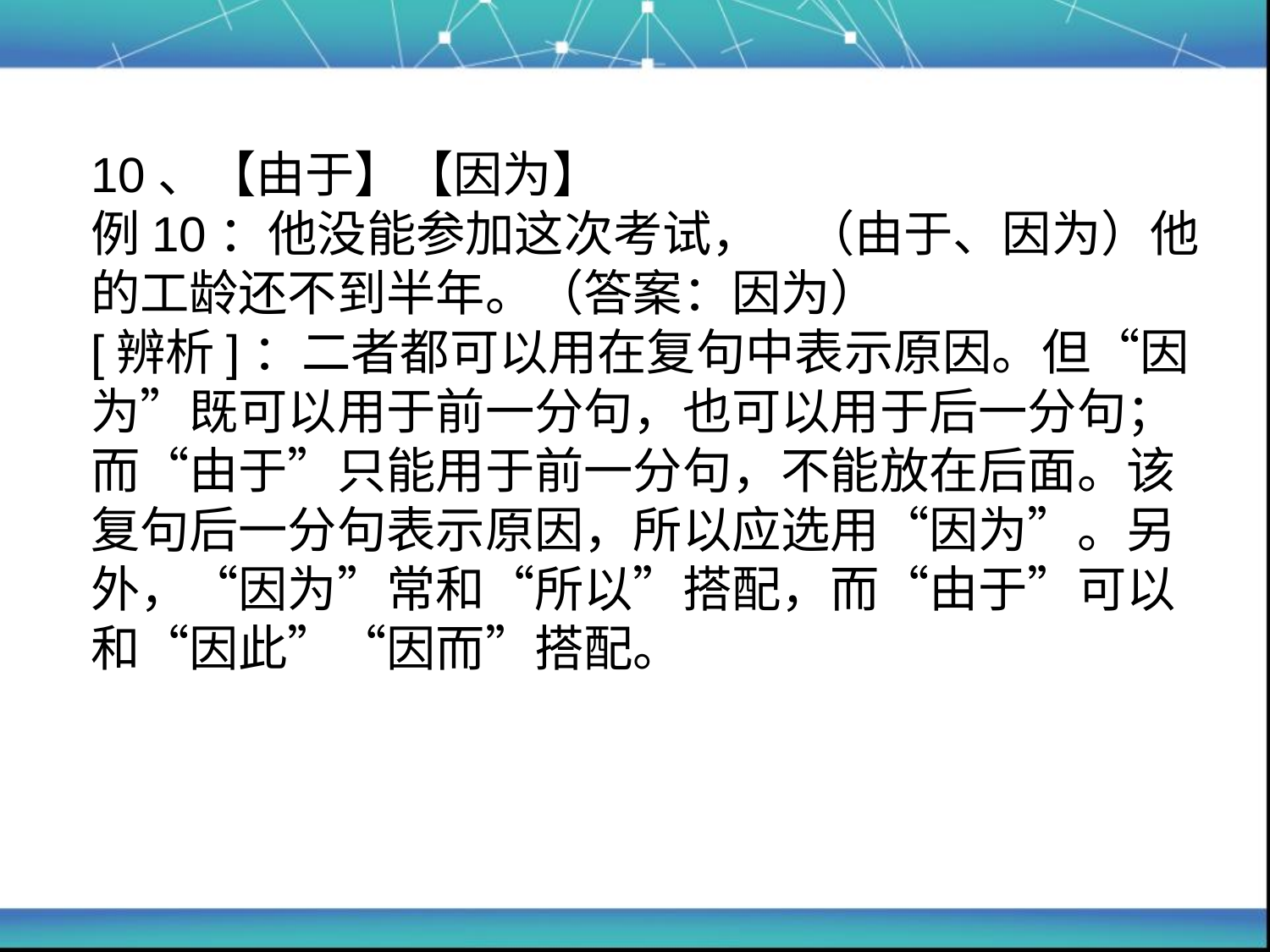

# 10、【由于】【因为】 例10：他没能参加这次考试，    （由于、因为）他的工龄还不到半年。（答案：因为） [辨析]：二者都可以用在复句中表示原因。但“因为”既可以用于前一分句，也可以用于后一分句；而“由于”只能用于前一分句，不能放在后面。该复句后一分句表示原因，所以应选用“因为”。另外，“因为”常和“所以”搭配，而“由于”可以和“因此”“因而”搭配。